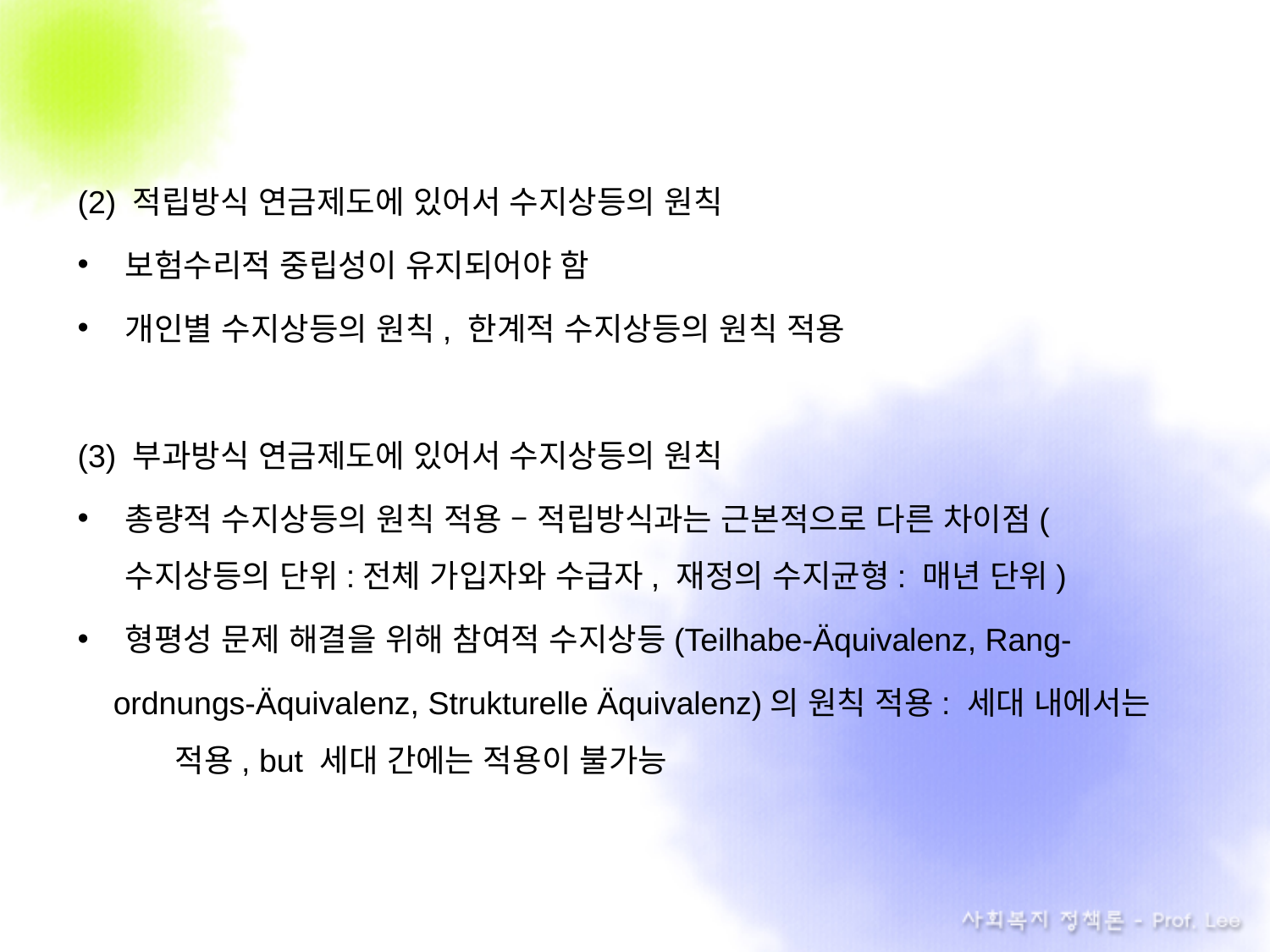

(2) 적립방식 연금제도에 있어서 수지상등의 원칙
보험수리적 중립성이 유지되어야 함
개인별 수지상등의 원칙, 한계적 수지상등의 원칙 적용

(3) 부과방식 연금제도에 있어서 수지상등의 원칙
총량적 수지상등의 원칙 적용 – 적립방식과는 근본적으로 다른 차이점(수지상등의 단위:전체 가입자와 수급자, 재정의 수지균형: 매년 단위)
형평성 문제 해결을 위해 참여적 수지상등(Teilhabe-Äquivalenz, Rang-
    ordnungs-Äquivalenz, Strukturelle Äquivalenz)의 원칙 적용: 세대 내에서는                적용, but 세대 간에는 적용이 불가능